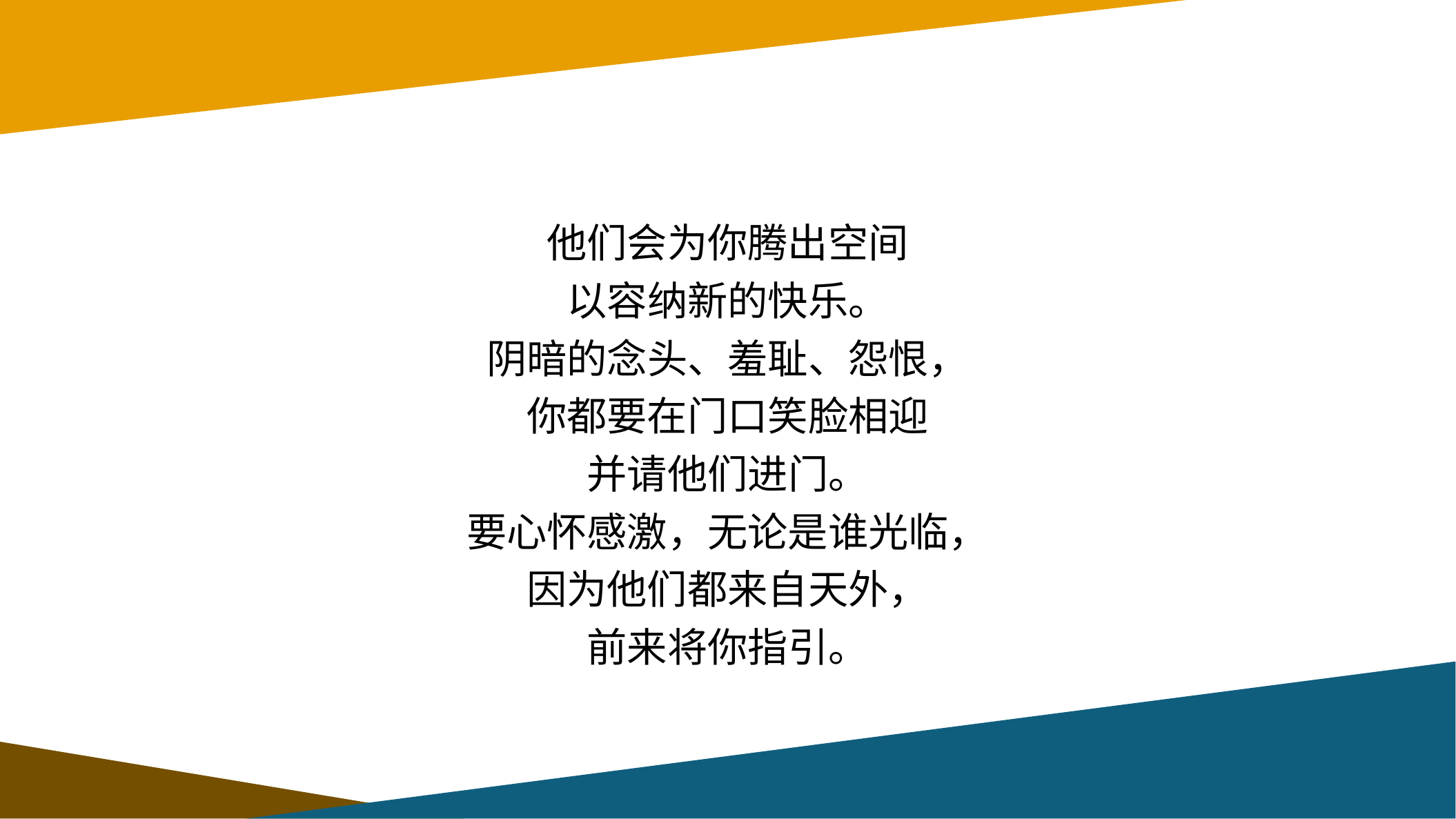

#
他们会为你腾出空间
以容纳新的快乐。
阴暗的念头、羞耻、怨恨，
你都要在门口笑脸相迎
并请他们进门。
要心怀感激，无论是谁光临，
因为他们都来自天外，
前来将你指引。